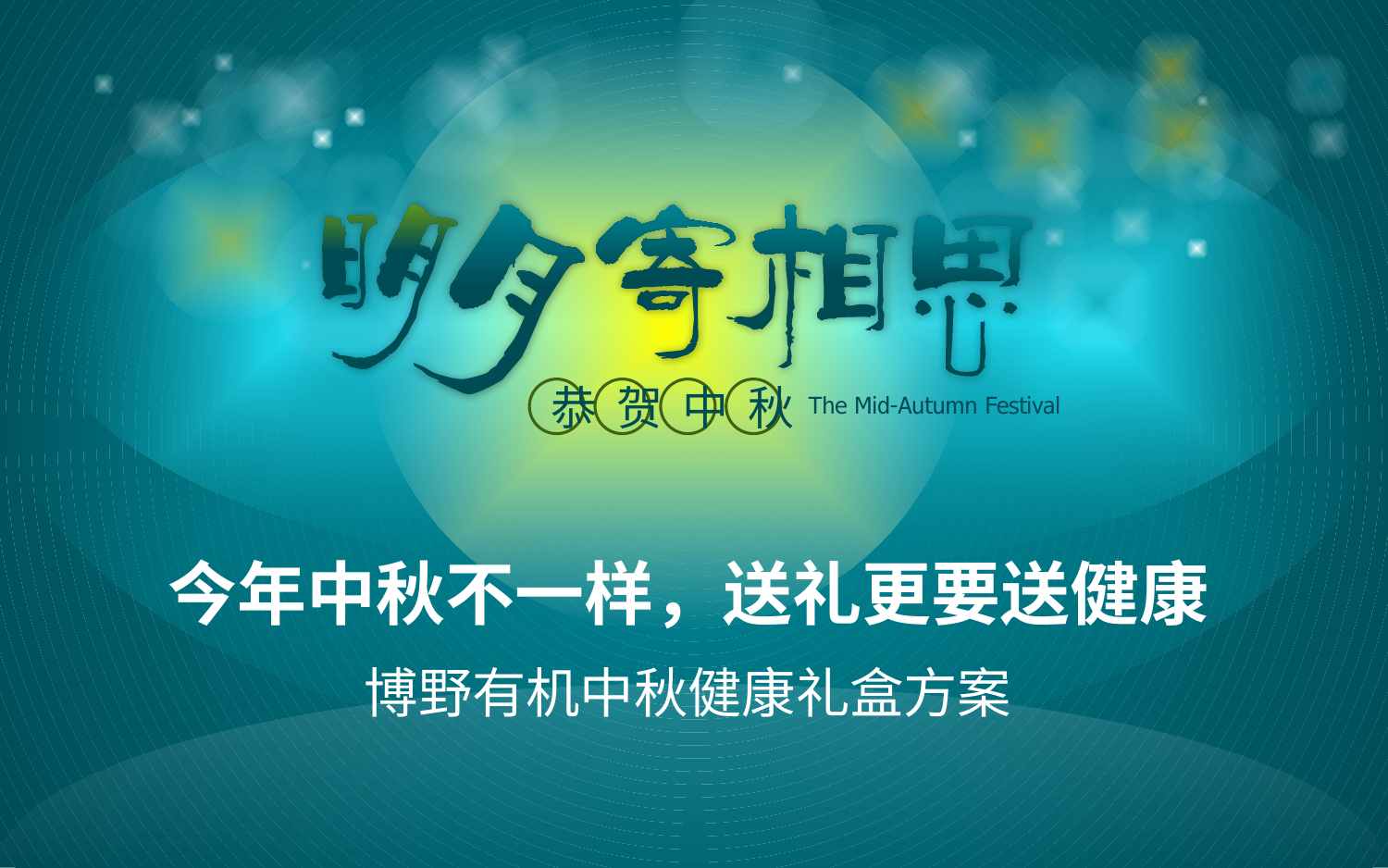

恭
贺
中
秋
The Mid-Autumn Festival
# 今年中秋不一样，送礼更要送健康
博野有机中秋健康礼盒方案